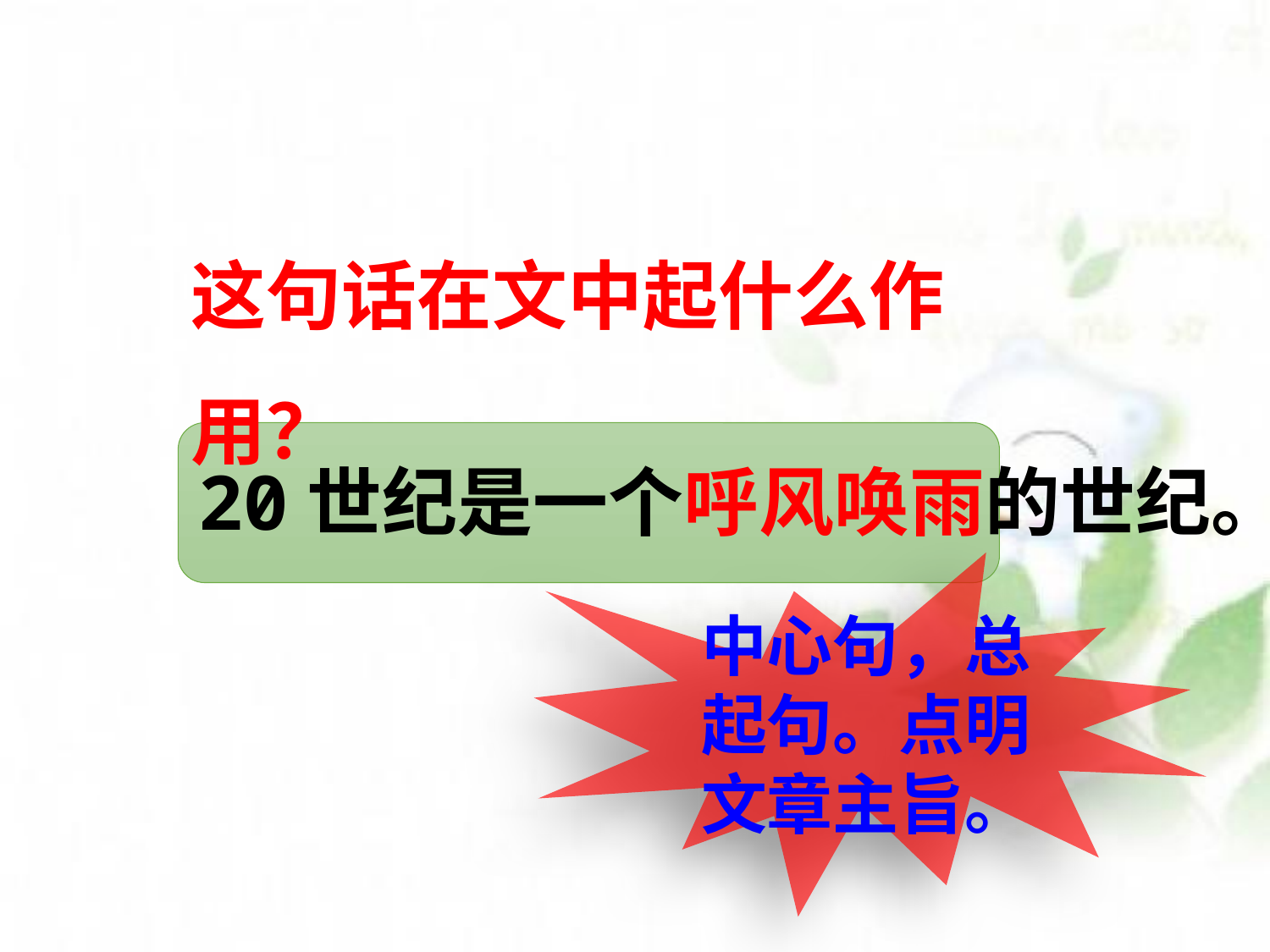

这句话在文中起什么作用？

20世纪是一个呼风唤雨的世纪。
中心句，总起句。点明文章主旨。